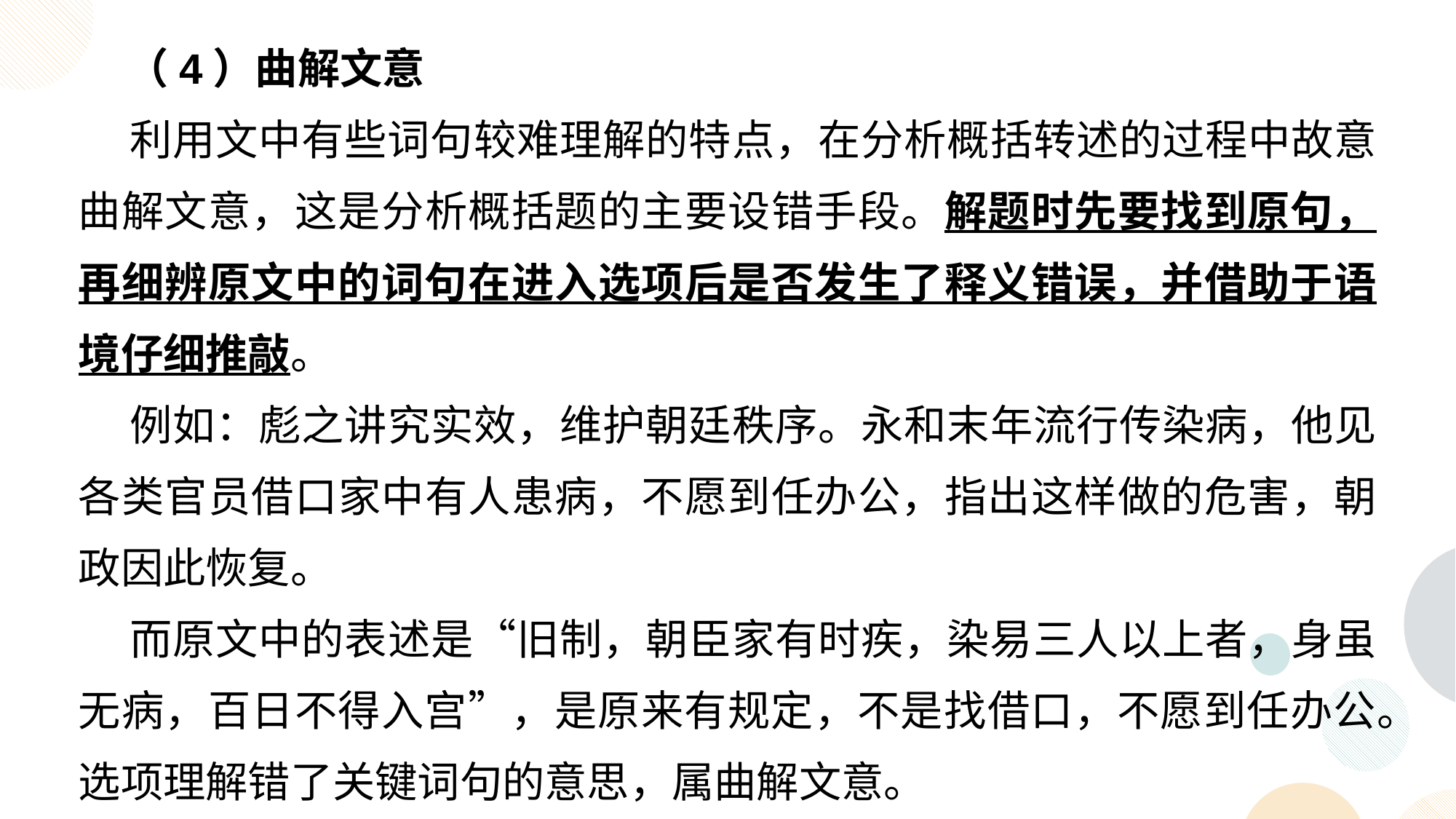

（4）曲解文意
    利用文中有些词句较难理解的特点，在分析概括转述的过程中故意曲解文意，这是分析概括题的主要设错手段。解题时先要找到原句，再细辨原文中的词句在进入选项后是否发生了释义错误，并借助于语境仔细推敲。
    例如：彪之讲究实效，维护朝廷秩序。永和末年流行传染病，他见各类官员借口家中有人患病，不愿到任办公，指出这样做的危害，朝政因此恢复。
    而原文中的表述是“旧制，朝臣家有时疾，染易三人以上者，身虽无病，百日不得入宫”，是原来有规定，不是找借口，不愿到任办公。选项理解错了关键词句的意思，属曲解文意。